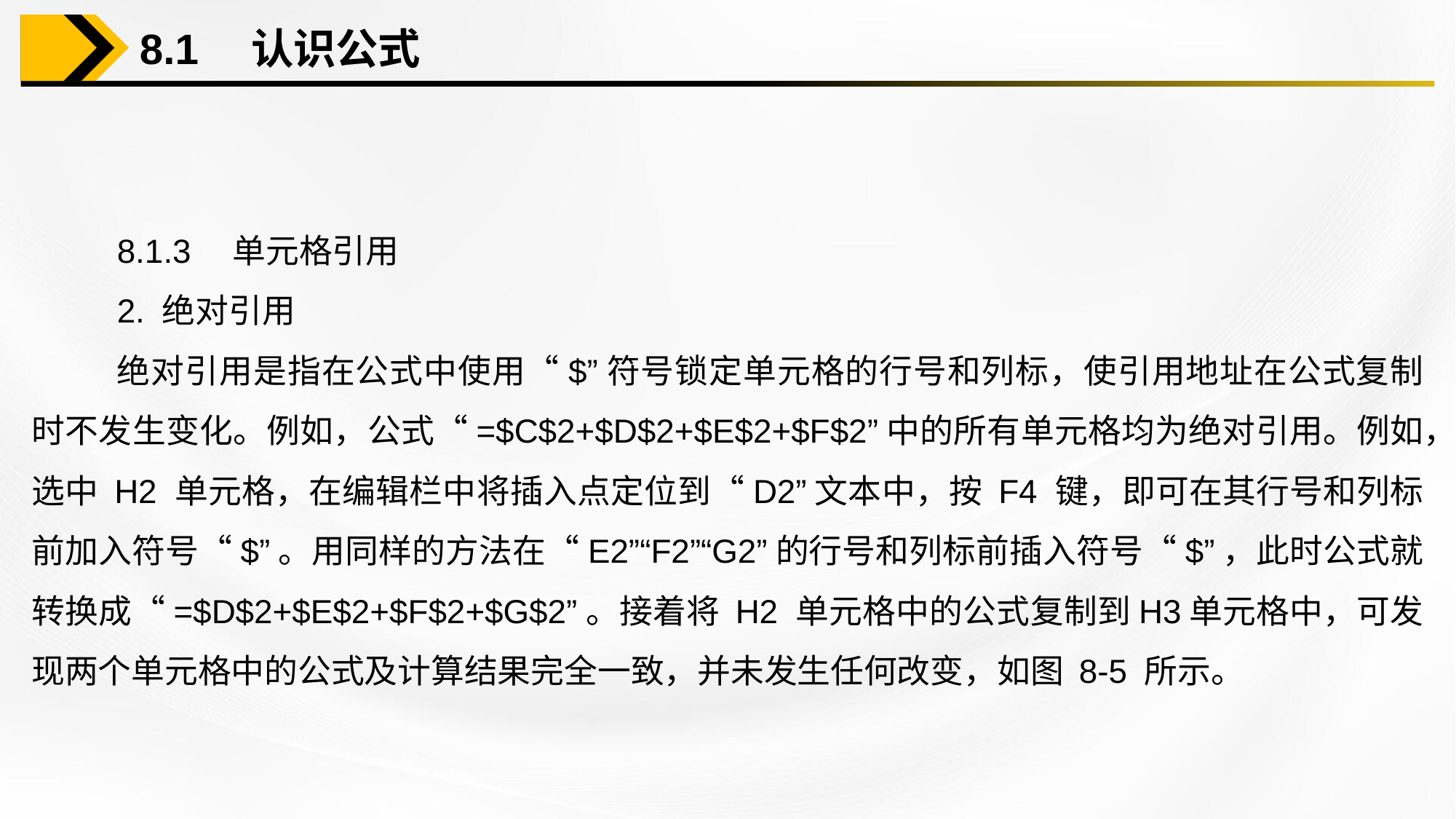

8.1　认识公式
8.1.3　单元格引用
2. 绝对引用
绝对引用是指在公式中使用“$”符号锁定单元格的行号和列标，使引用地址在公式复制时不发生变化。例如，公式“=$C$2+$D$2+$E$2+$F$2”中的所有单元格均为绝对引用。例如，选中 H2 单元格，在编辑栏中将插入点定位到“D2”文本中，按 F4 键，即可在其行号和列标前加入符号“$”。用同样的方法在“E2”“F2”“G2”的行号和列标前插入符号“$”，此时公式就转换成“=$D$2+$E$2+$F$2+$G$2”。接着将 H2 单元格中的公式复制到H3单元格中，可发现两个单元格中的公式及计算结果完全一致，并未发生任何改变，如图 8-5 所示。